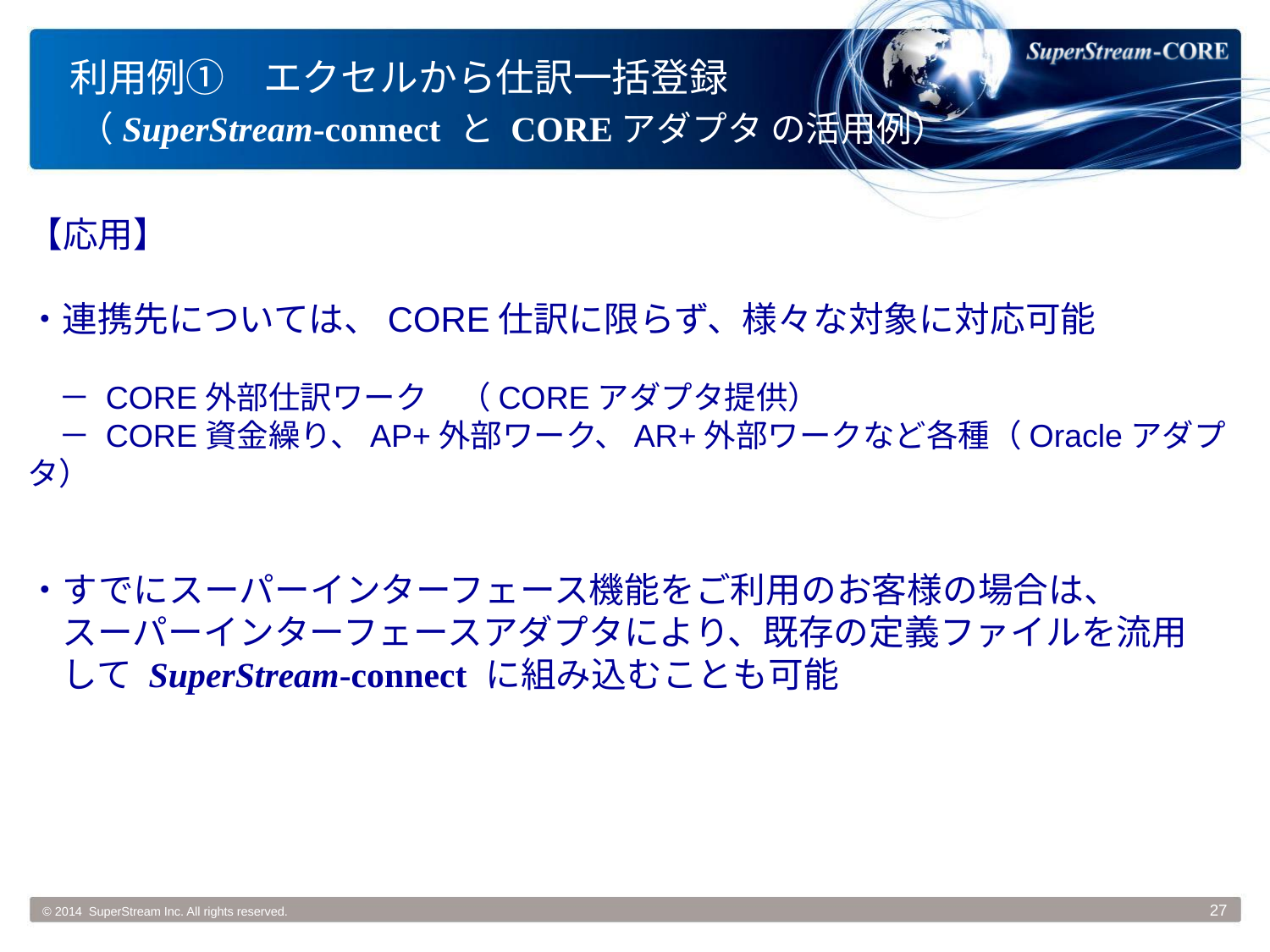

# 利用例①　エクセルから仕訳一括登録 （SuperStream-connect と COREアダプタ の活用例）
【応用】

・連携先については、CORE仕訳に限らず、様々な対象に対応可能

　－ CORE外部仕訳ワーク　（COREアダプタ提供）
　－ CORE資金繰り、AP+外部ワーク、AR+外部ワークなど各種（Oracleアダプタ）

・すでにスーパーインターフェース機能をご利用のお客様の場合は、
　スーパーインターフェースアダプタにより、既存の定義ファイルを流用
　して SuperStream-connect に組み込むことも可能

© 2014  SuperStream Inc. All rights reserved.
27